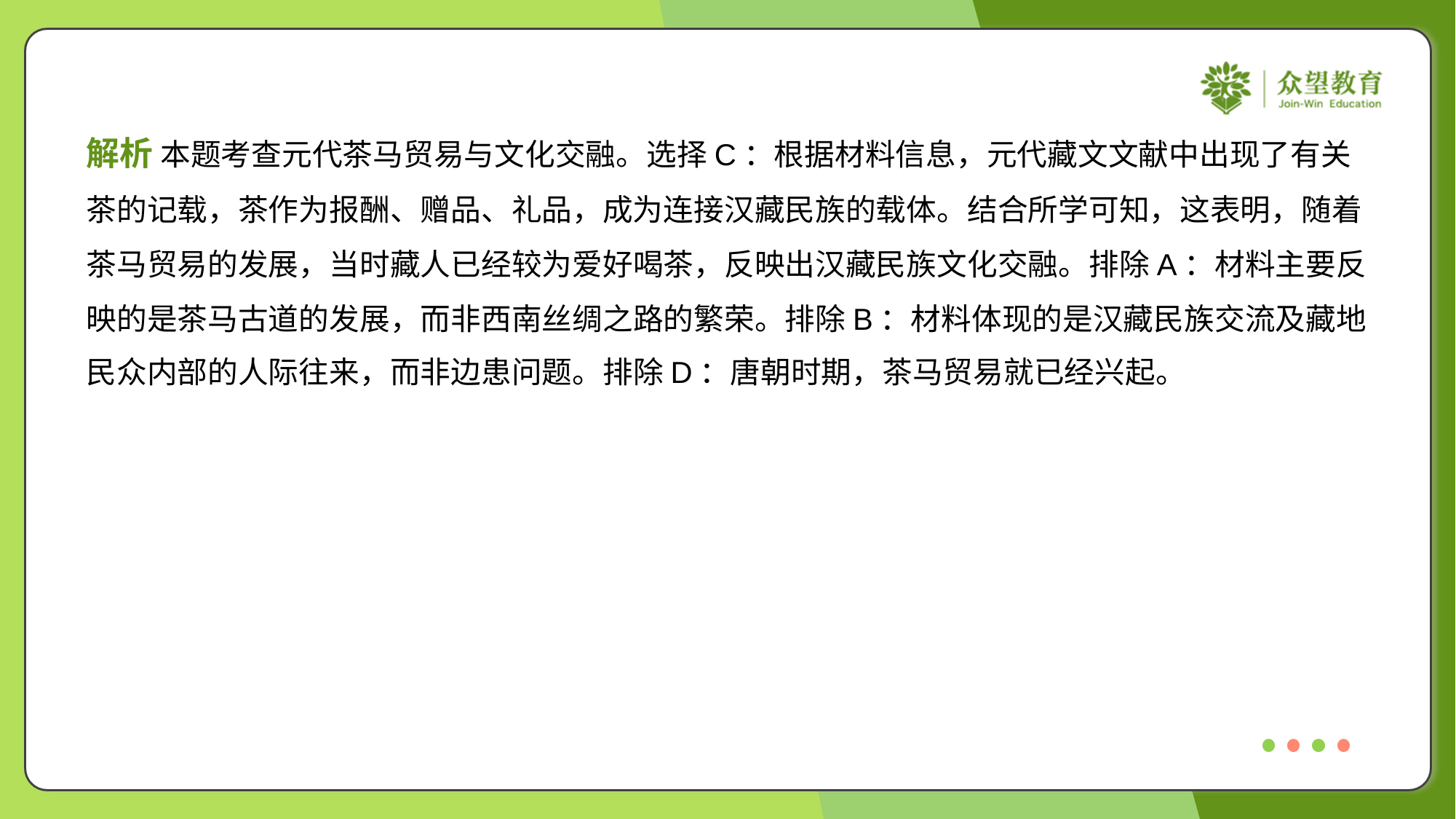

解析 本题考查元代茶马贸易与文化交融。选择C：根据材料信息，元代藏文文献中出现了有关
茶的记载，茶作为报酬、赠品、礼品，成为连接汉藏民族的载体。结合所学可知，这表明，随着
茶马贸易的发展，当时藏人已经较为爱好喝茶，反映出汉藏民族文化交融。排除A：材料主要反
映的是茶马古道的发展，而非西南丝绸之路的繁荣。排除B：材料体现的是汉藏民族交流及藏地
民众内部的人际往来，而非边患问题。排除D：唐朝时期，茶马贸易就已经兴起。